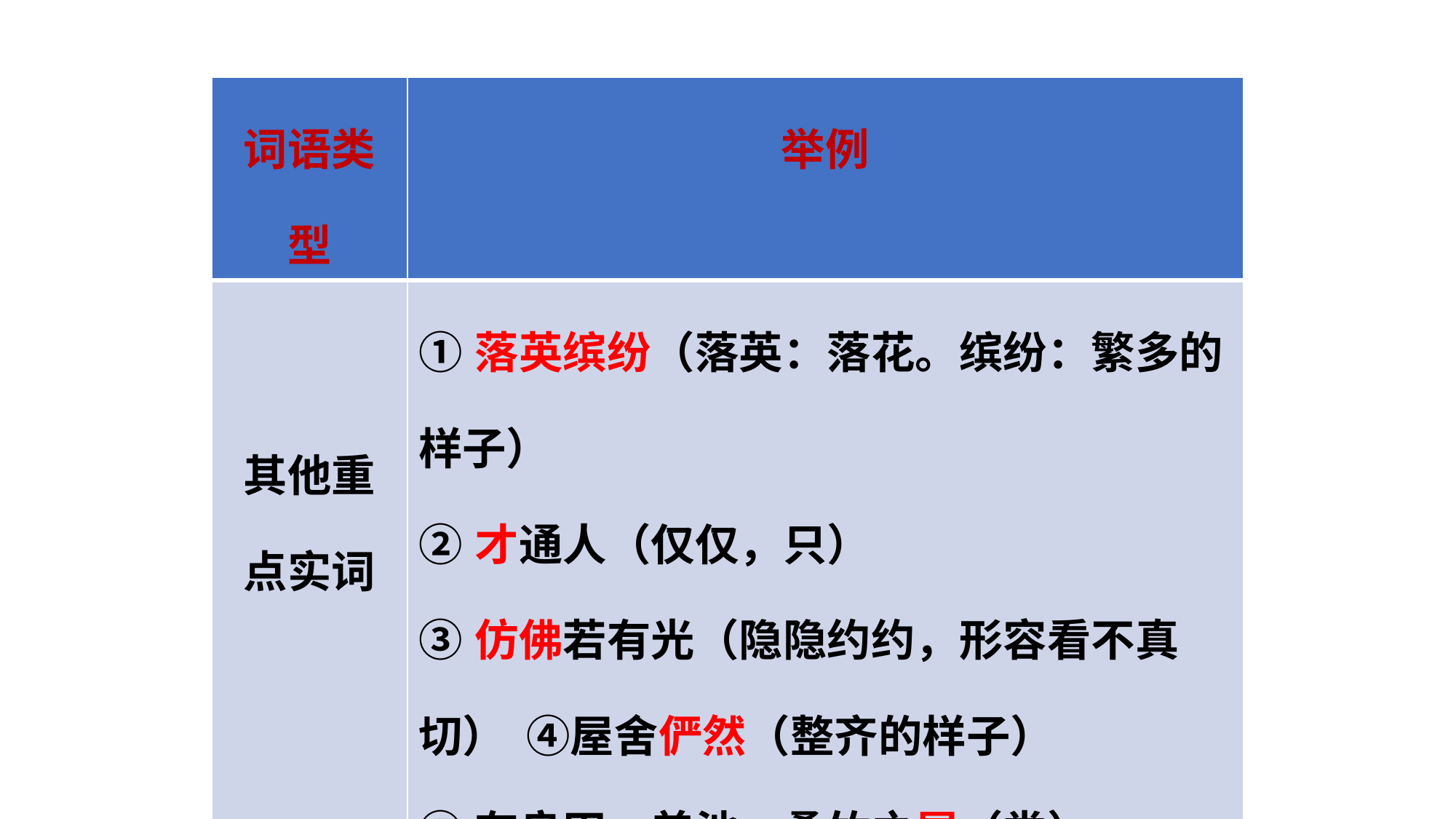

| 词语类型 | 举例 |
| --- | --- |
| 其他重点实词 | ①落英缤纷（落英：落花。缤纷：繁多的样子）　　 ②才通人（仅仅，只） ③仿佛若有光（隐隐约约，形容看不真切） ④屋舍俨然（整齐的样子） ⑤有良田、美池、桑竹之属（类） ⑥阡陌交通（田间小路） ⑦悉如外人（全，都） |